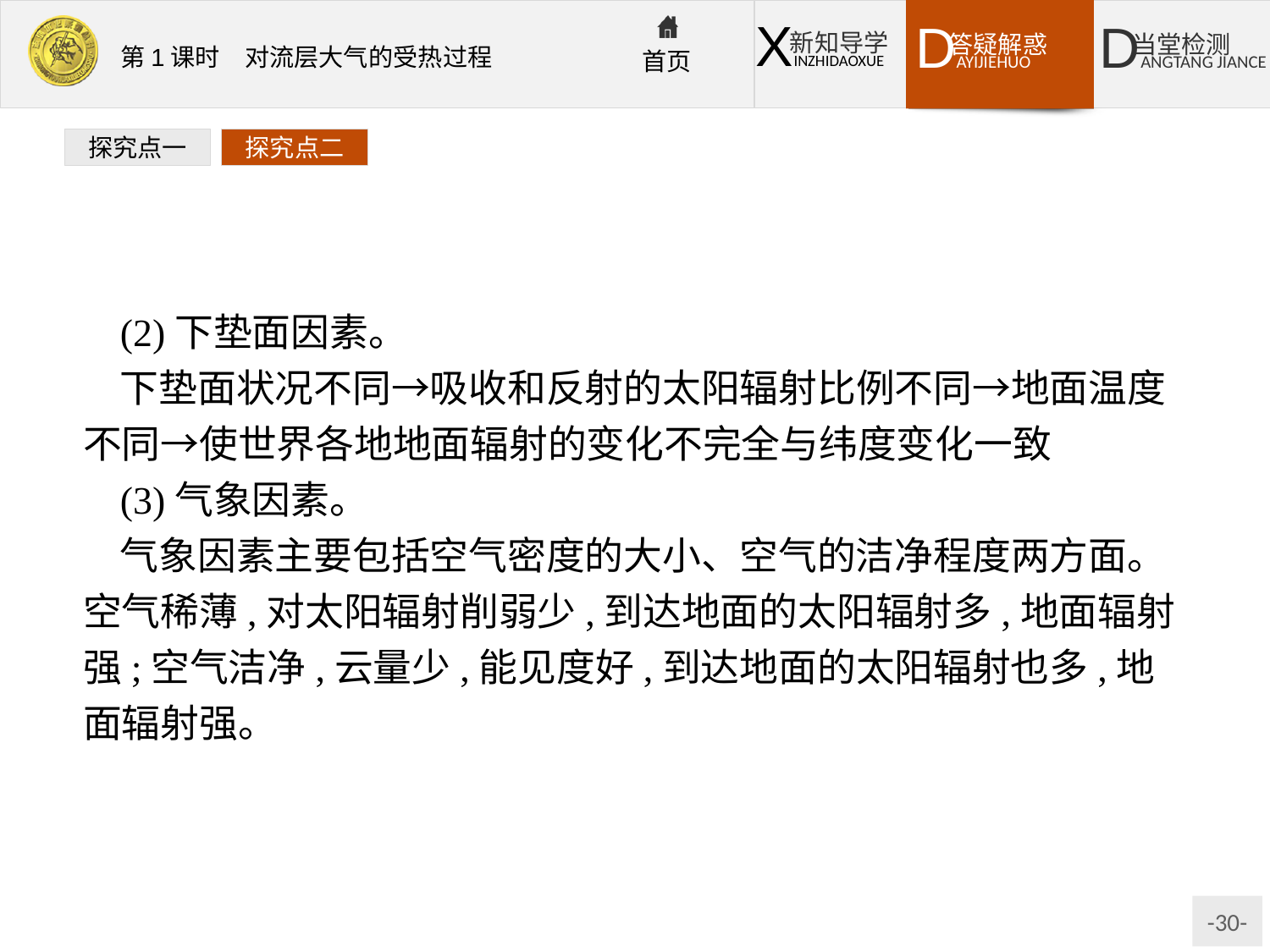

探究点一
探究点二
(2)下垫面因素。
下垫面状况不同→吸收和反射的太阳辐射比例不同→地面温度不同→使世界各地地面辐射的变化不完全与纬度变化一致
(3)气象因素。
气象因素主要包括空气密度的大小、空气的洁净程度两方面。空气稀薄,对太阳辐射削弱少,到达地面的太阳辐射多,地面辐射强;空气洁净,云量少,能见度好,到达地面的太阳辐射也多,地面辐射强。